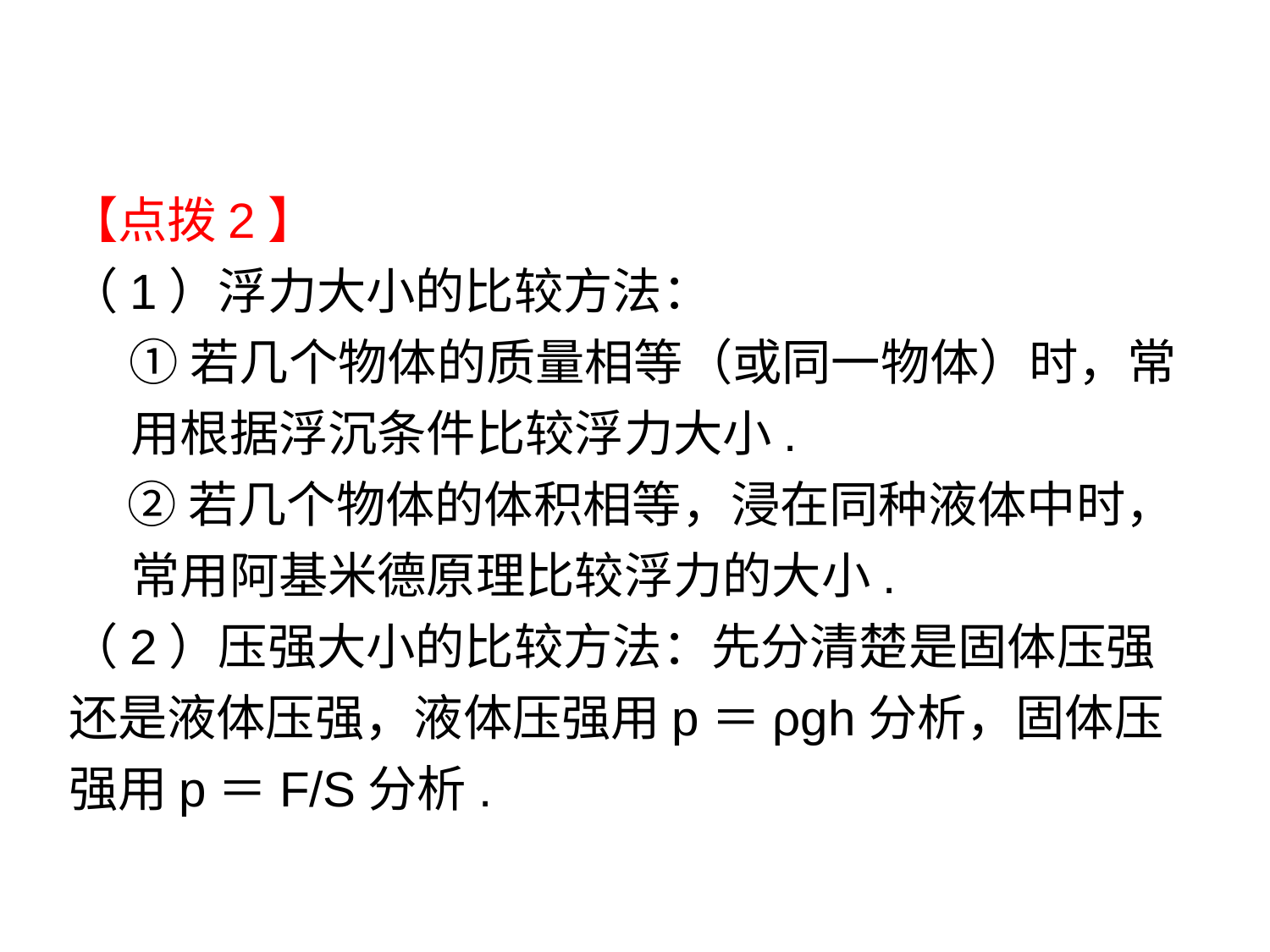

【点拨2】
（1）浮力大小的比较方法：
①若几个物体的质量相等（或同一物体）时，常用根据浮沉条件比较浮力大小.
②若几个物体的体积相等，浸在同种液体中时，常用阿基米德原理比较浮力的大小.
（2）压强大小的比较方法：先分清楚是固体压强还是液体压强，液体压强用p＝ρgh分析，固体压强用p＝F/S分析.